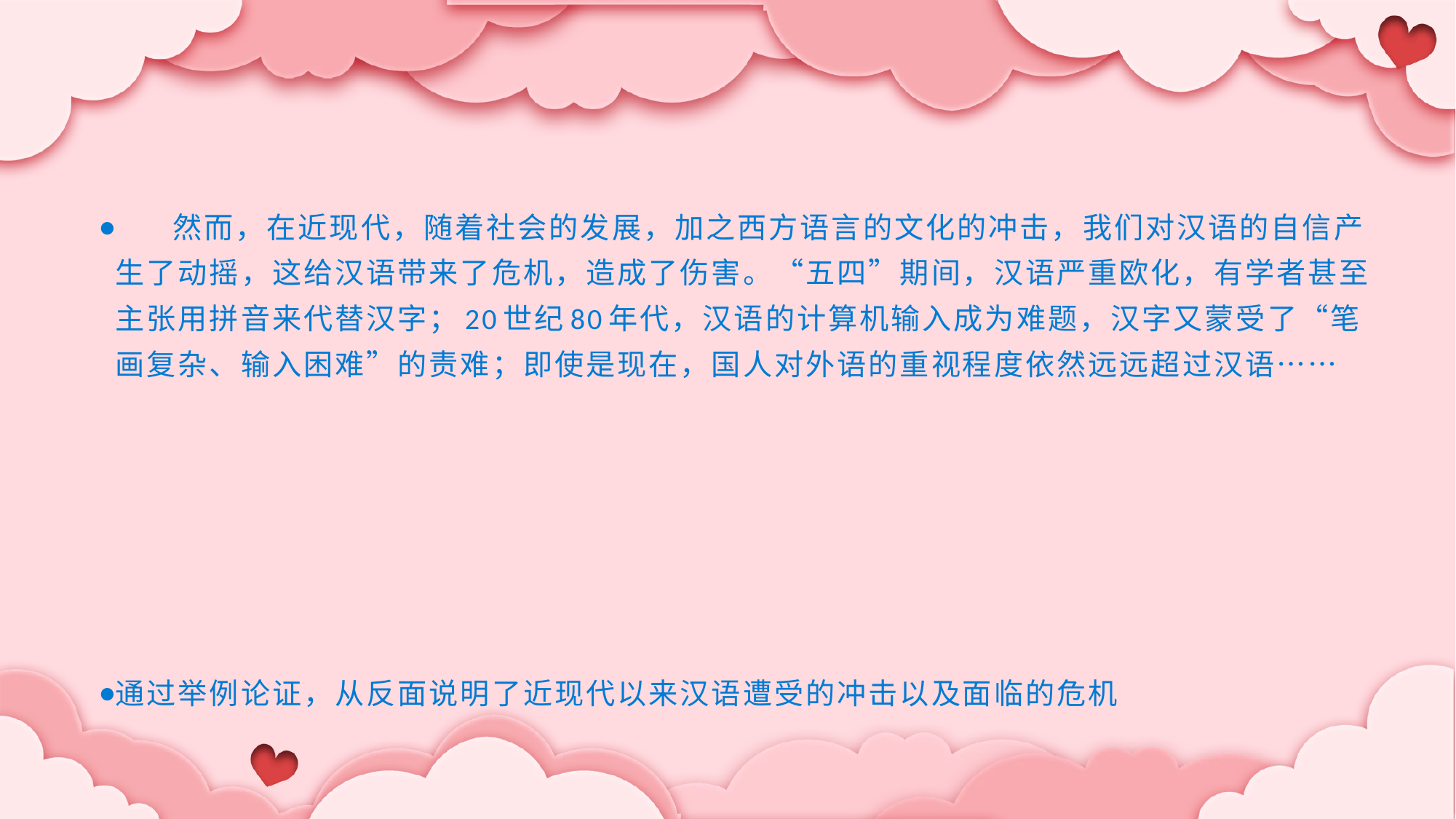

#

      然而，在近现代，随着社会的发展，加之西方语言的文化的冲击，我们对汉语的自信产生了动摇，这给汉语带来了危机，造成了伤害。“五四”期间，汉语严重欧化，有学者甚至主张用拼音来代替汉字；20世纪80年代，汉语的计算机输入成为难题，汉字又蒙受了“笔画复杂、输入困难”的责难；即使是现在，国人对外语的重视程度依然远远超过汉语……

通过举例论证，从反面说明了近现代以来汉语遭受的冲击以及面临的危机